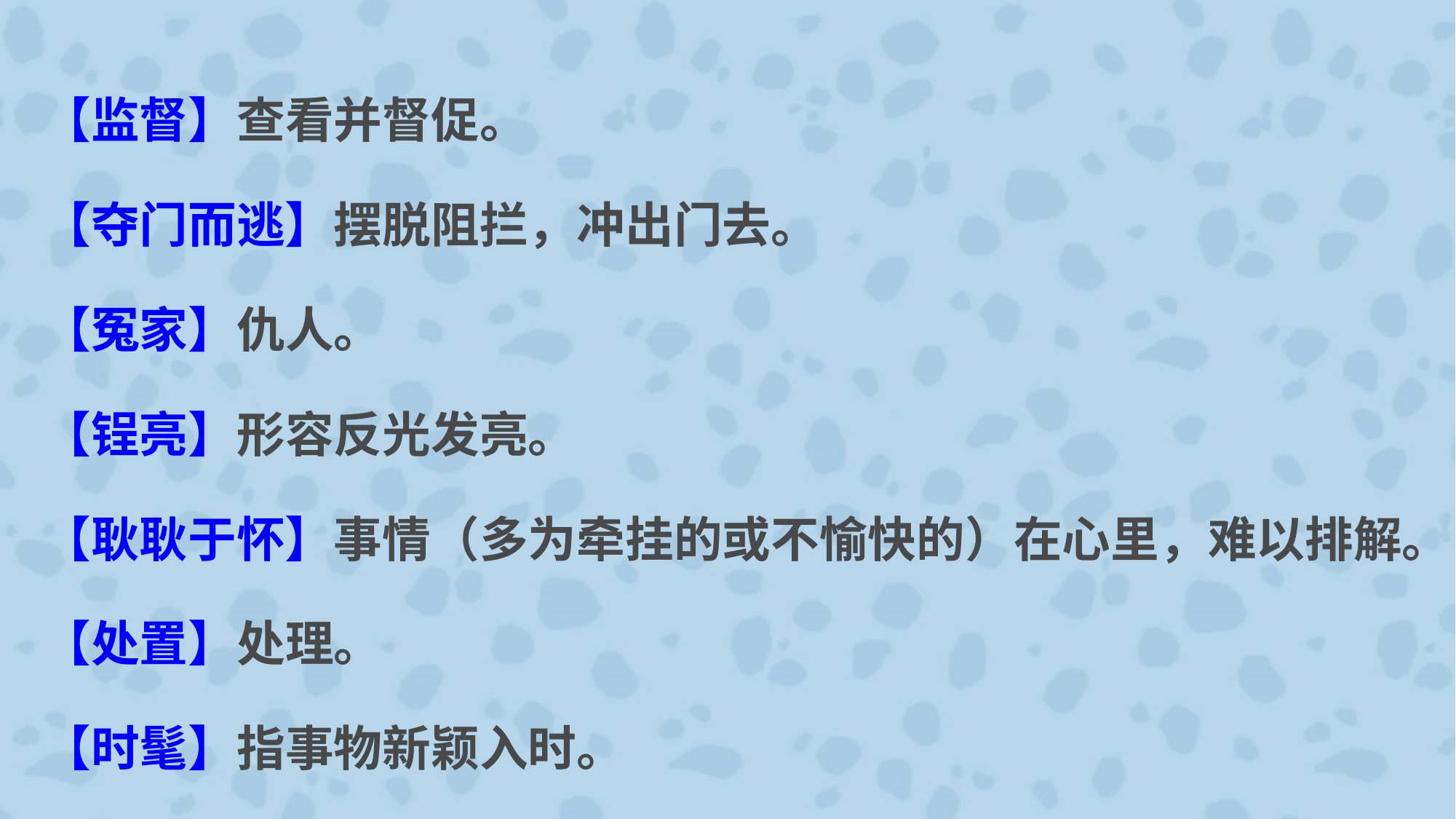

【监督】查看并督促。
【夺门而逃】摆脱阻拦，冲出门去。
【冤家】仇人。
【锃亮】形容反光发亮。
【耿耿于怀】事情（多为牵挂的或不愉快的）在心里，难以排解。
【处置】处理。
【时髦】指事物新颖入时。